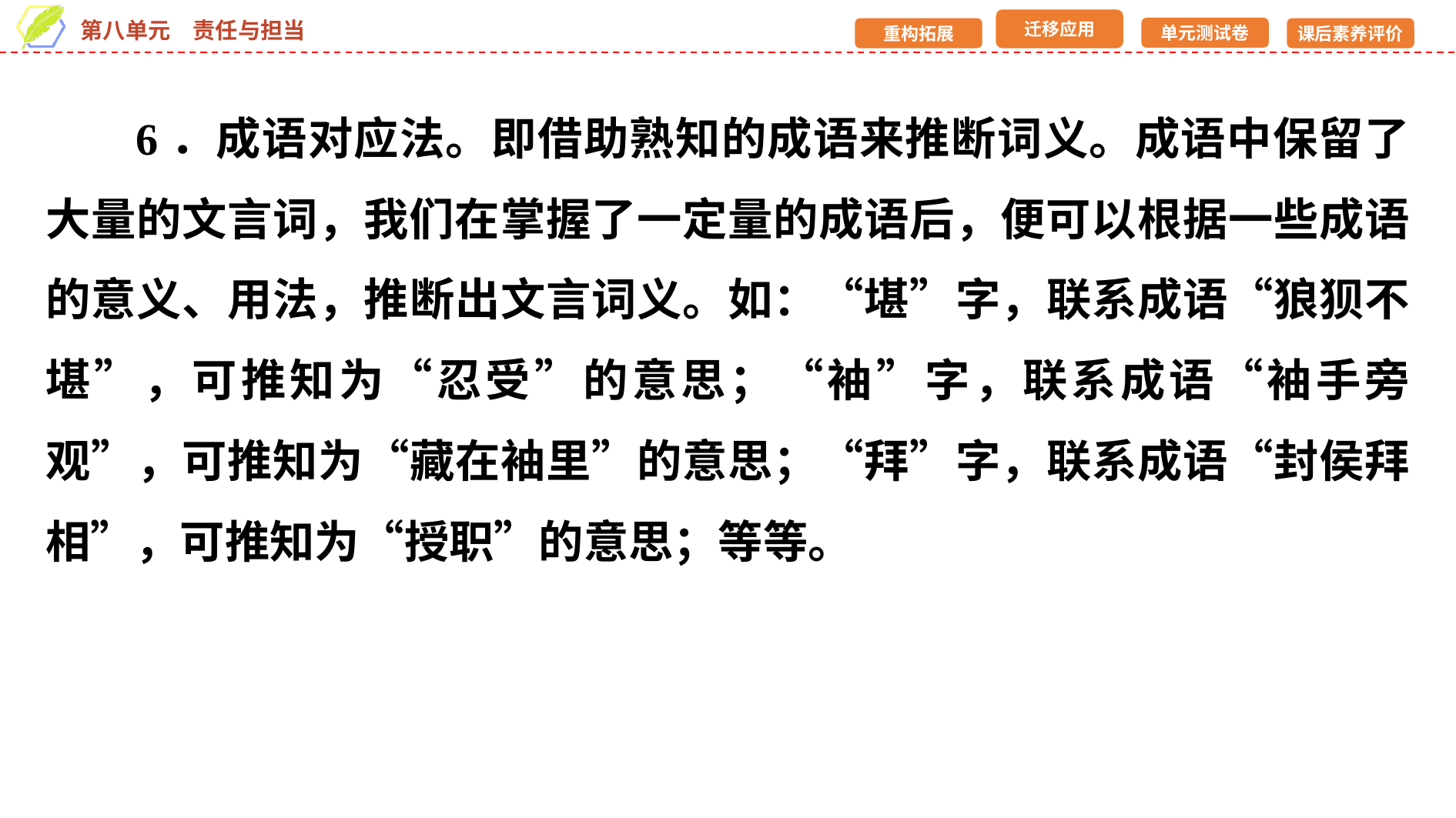

6．成语对应法。即借助熟知的成语来推断词义。成语中保留了大量的文言词，我们在掌握了一定量的成语后，便可以根据一些成语的意义、用法，推断出文言词义。如：“堪”字，联系成语“狼狈不堪”，可推知为“忍受”的意思；“袖”字，联系成语“袖手旁观”，可推知为“藏在袖里”的意思；“拜”字，联系成语“封侯拜相”，可推知为“授职”的意思；等等。